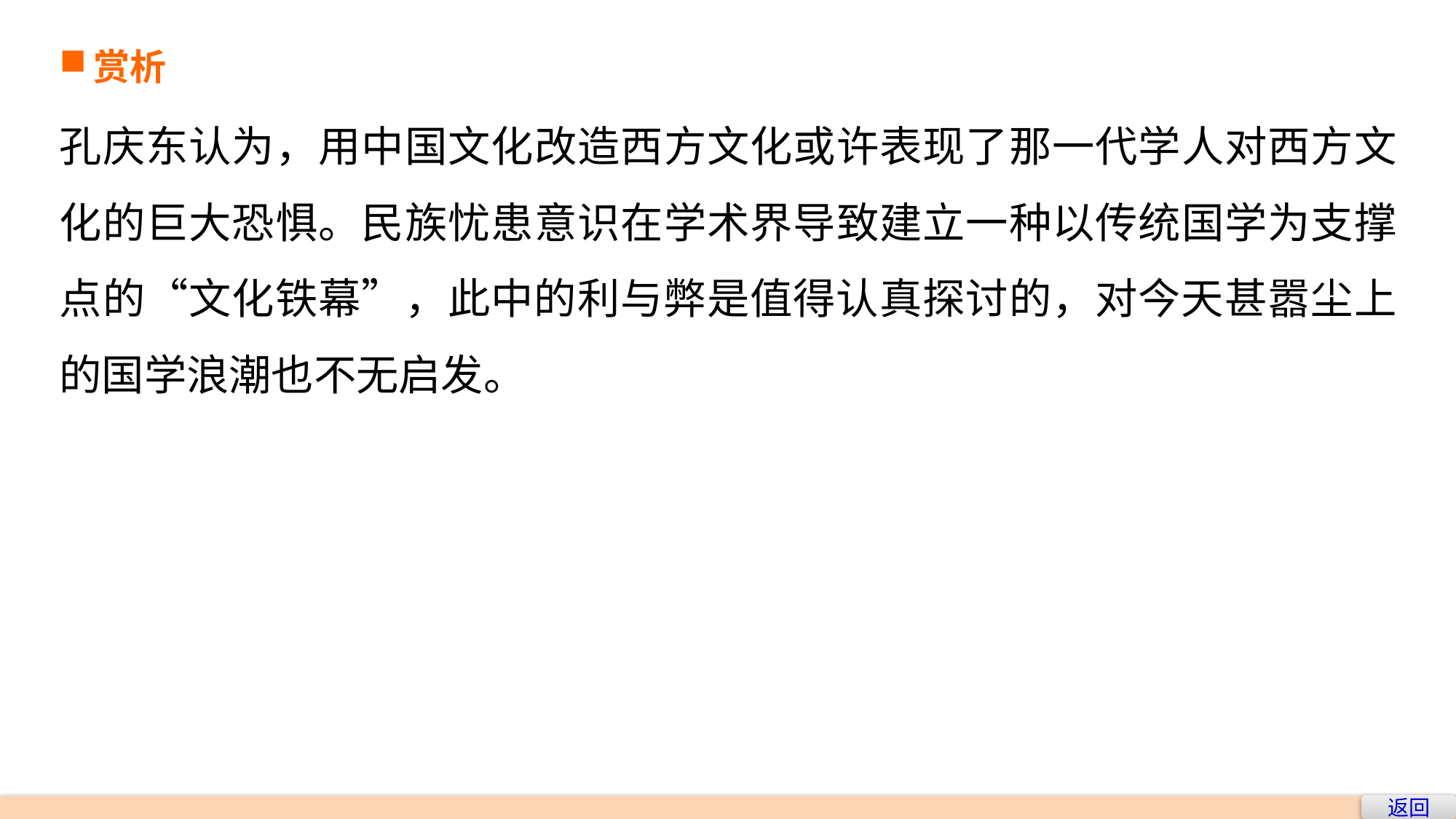

赏析
孔庆东认为，用中国文化改造西方文化或许表现了那一代学人对西方文化的巨大恐惧。民族忧患意识在学术界导致建立一种以传统国学为支撑点的“文化铁幕”，此中的利与弊是值得认真探讨的，对今天甚嚣尘上的国学浪潮也不无启发。
返回